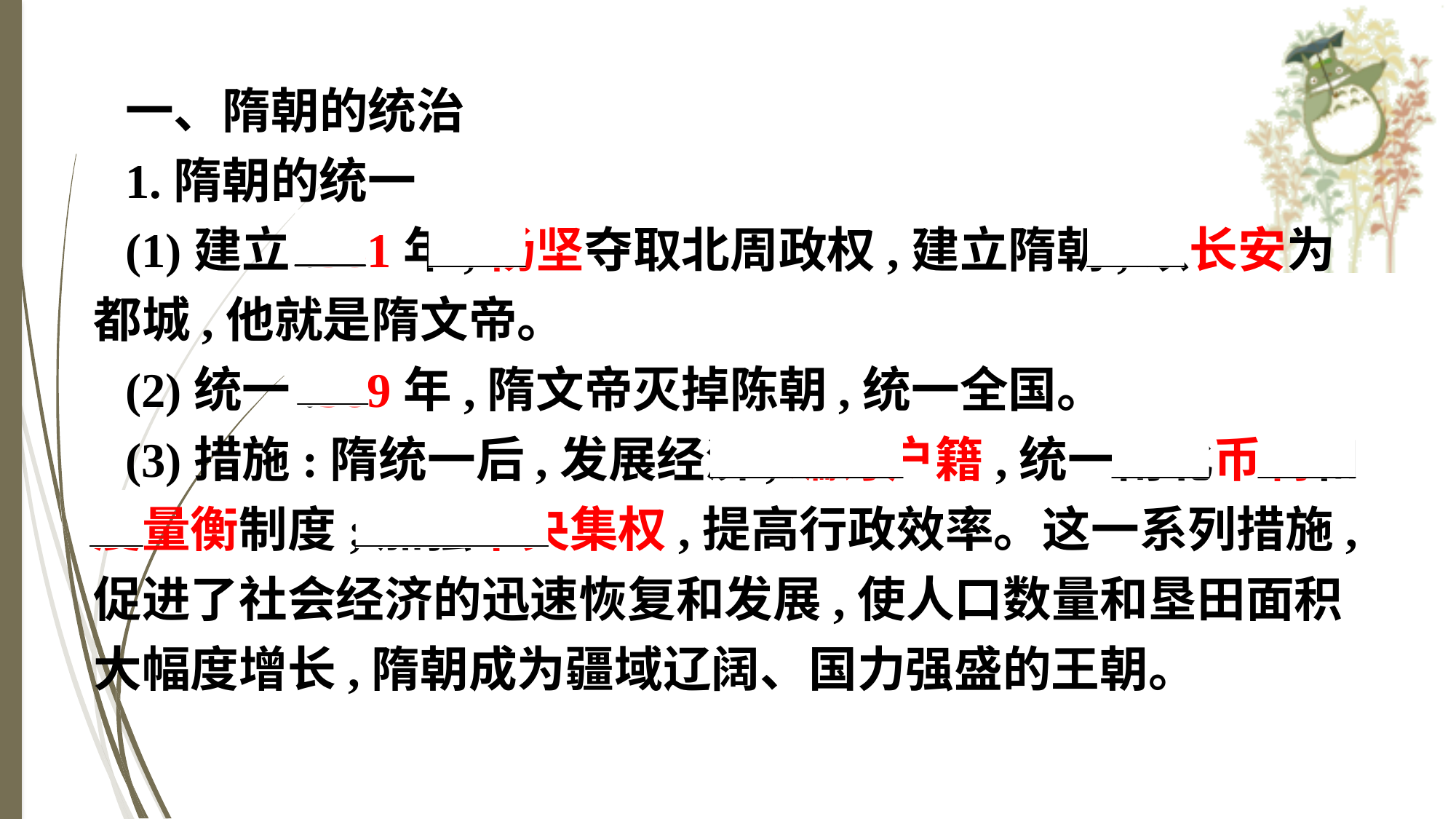

一、隋朝的统治
1.隋朝的统一
(1)建立:581年,杨坚夺取北周政权,建立隋朝,以长安为都城,他就是隋文帝。
(2)统一:589年,隋文帝灭掉陈朝,统一全国。
(3)措施:隋统一后,发展经济,编订户籍,统一南北币制和度量衡制度;加强中央集权,提高行政效率。这一系列措施,促进了社会经济的迅速恢复和发展,使人口数量和垦田面积大幅度增长,隋朝成为疆域辽阔、国力强盛的王朝。